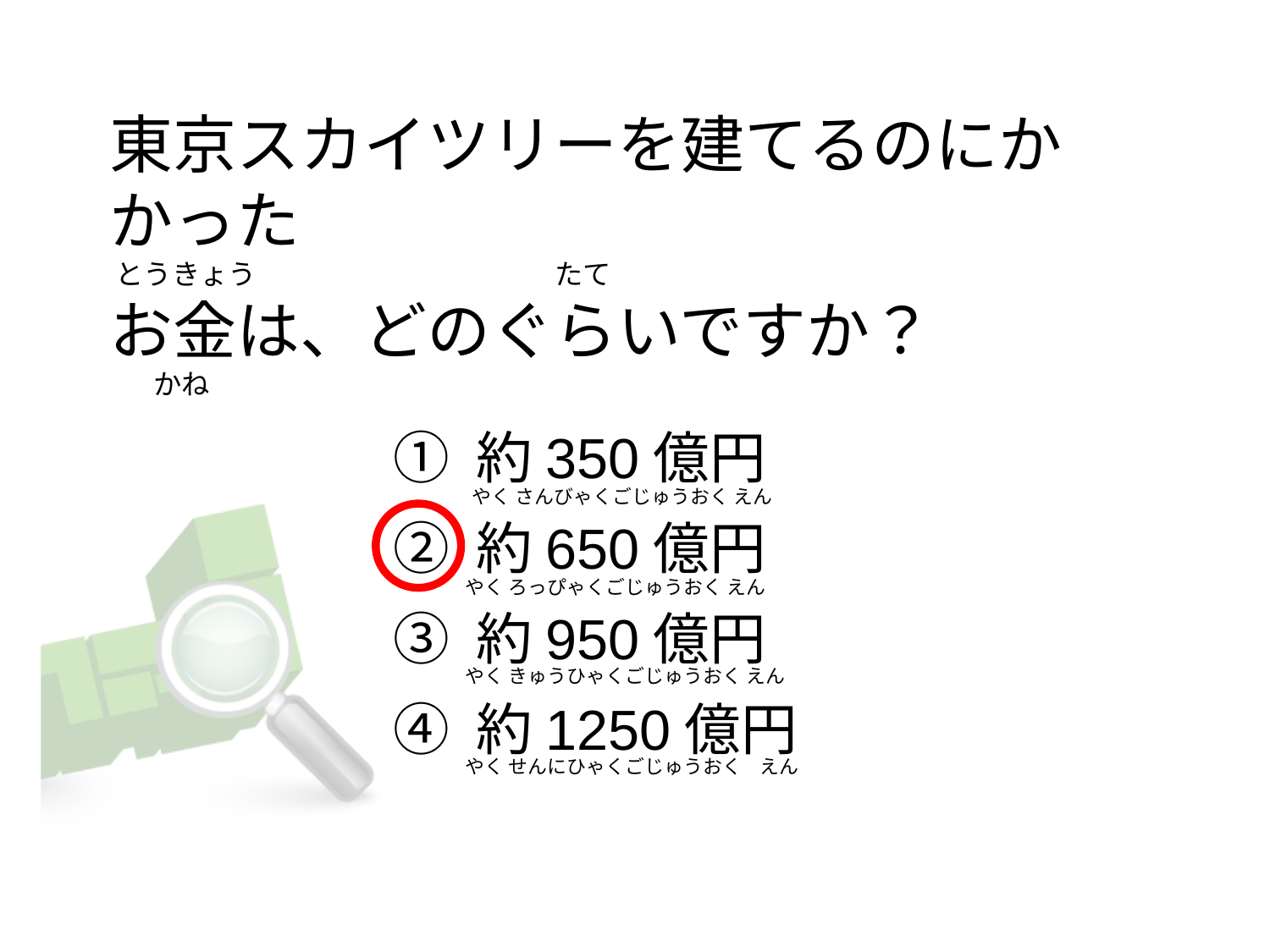

# 東京スカイツリーを建てるのにかかった  とうきょう                                               たて お金は、どのぐらいですか？        かね
① 約350億円
② 約650億円
③ 約950億円
④ 約1250億円
やく さんびゃくごじゅうおく えん

やく ろっぴゃくごじゅうおく えん
やく きゅうひゃくごじゅうおく えん
やく せんにひゃくごじゅうおく    えん